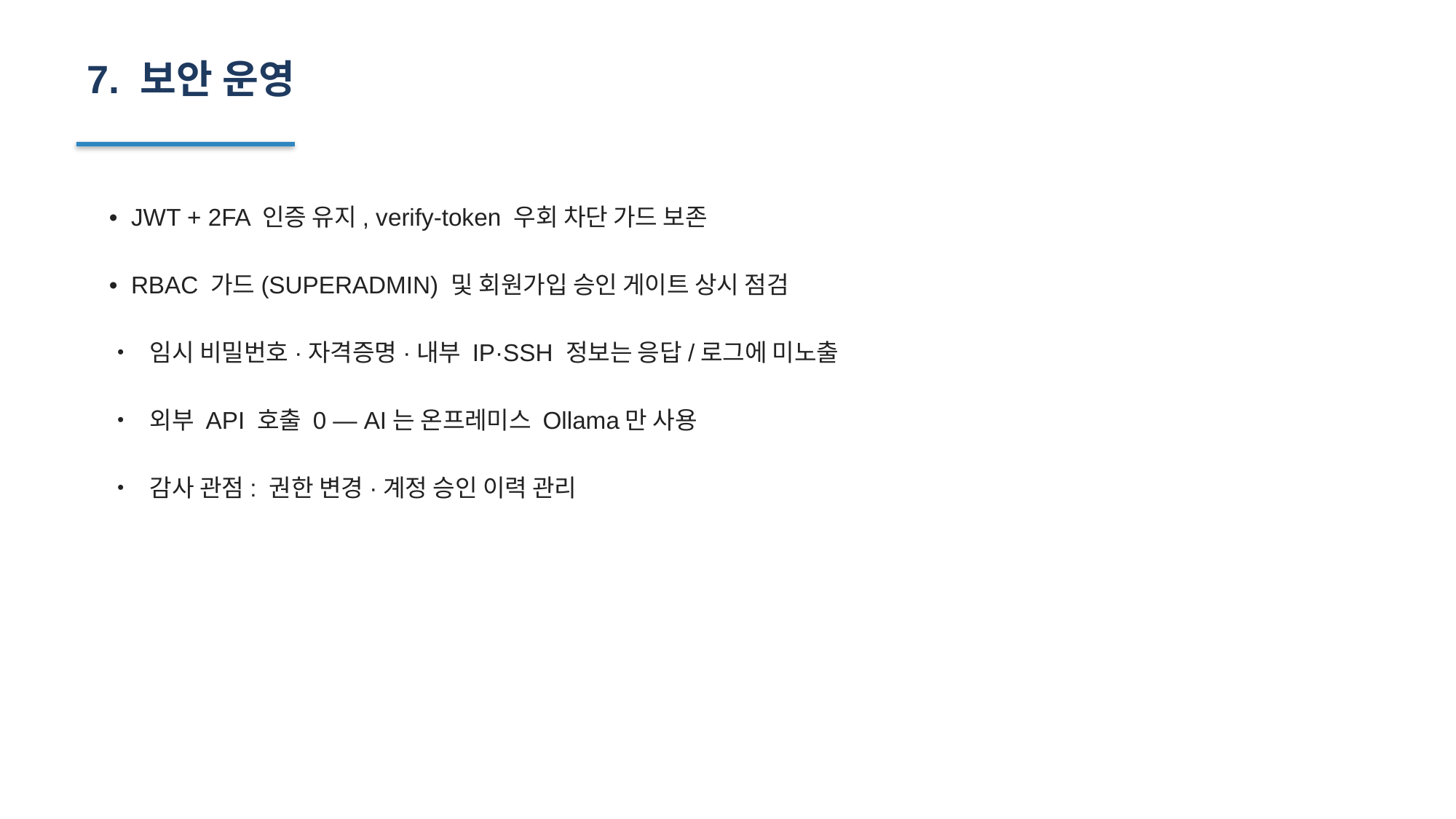

7. 보안 운영

•  JWT + 2FA 인증 유지, verify-token 우회 차단 가드 보존
•  RBAC 가드(SUPERADMIN) 및 회원가입 승인 게이트 상시 점검
•  임시 비밀번호·자격증명·내부 IP·SSH 정보는 응답/로그에 미노출
•  외부 API 호출 0 — AI는 온프레미스 Ollama만 사용
•  감사 관점: 권한 변경·계정 승인 이력 관리